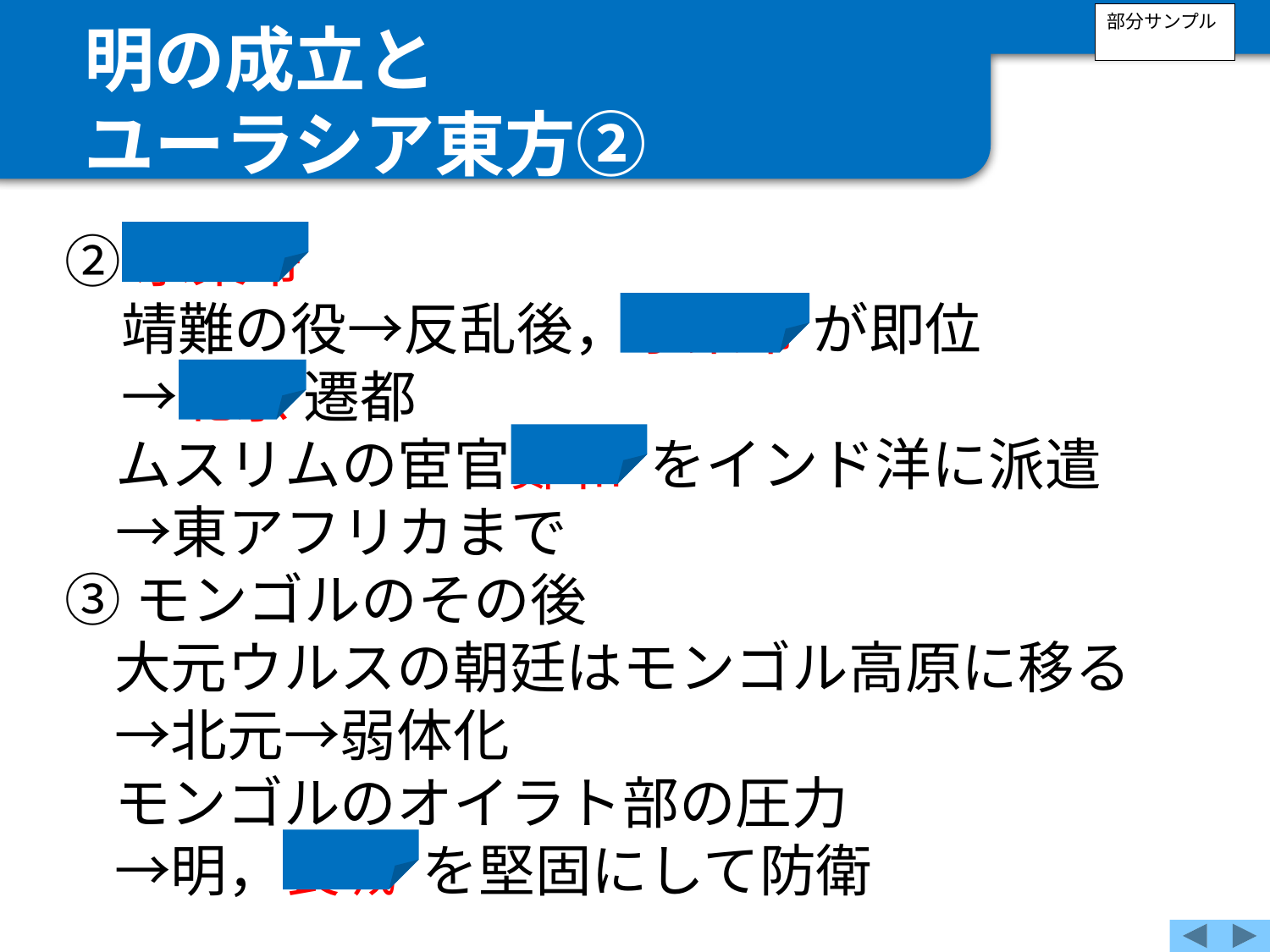

明の成立と
ユーラシア東方②
部分サンプル
②永楽帝
　靖難の役→反乱後，永楽帝 が即位
　→北京 遷都
ムスリムの宦官鄭和  をインド洋に派遣
→東アフリカまで
③モンゴルのその後
大元ウルスの朝廷はモンゴル高原に移る
→北元→弱体化
モンゴルのオイラト部の圧力
→明，長城  を堅固にして防衛